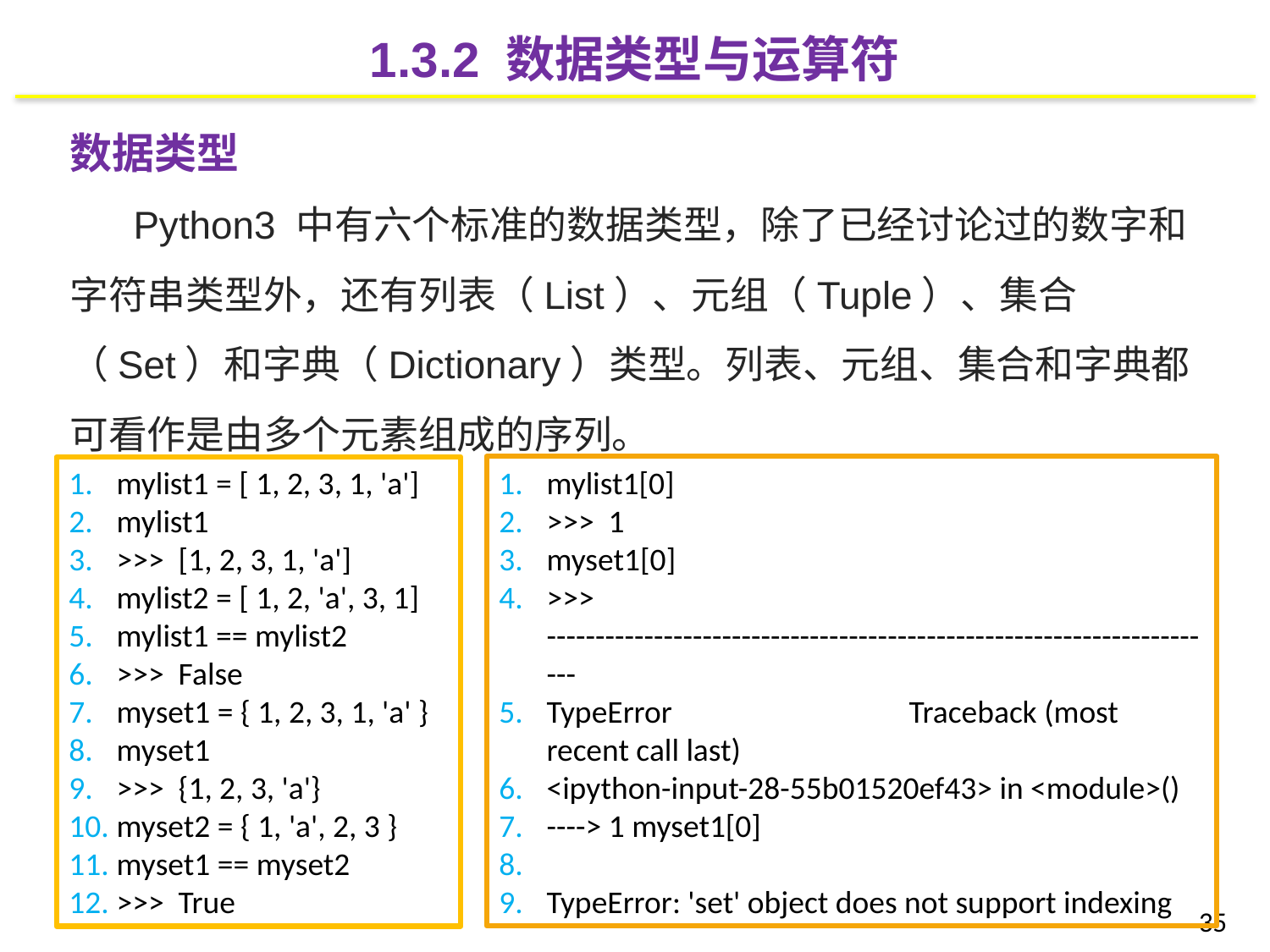

1.3.2 数据类型与运算符
数据类型
Python3 中有六个标准的数据类型，除了已经讨论过的数字和字符串类型外，还有列表（List）、元组（Tuple）、集合（Set）和字典（Dictionary）类型。列表、元组、集合和字典都可看作是由多个元素组成的序列。
mylist1[0]
>>>  1
myset1[0]
>>>  ----------------------------------------------------------------------
TypeError                                 Traceback (most recent call last)
<ipython-input-28-55b01520ef43> in <module>()
----> 1 myset1[0]

TypeError: 'set' object does not support indexing
mylist1 = [ 1, 2, 3, 1, 'a']
mylist1
>>>  [1, 2, 3, 1, 'a']
mylist2 = [ 1, 2, 'a', 3, 1]
mylist1 == mylist2
>>>  False
myset1 = { 1, 2, 3, 1, 'a' }
myset1
>>>  {1, 2, 3, 'a'}
myset2 = { 1, 'a', 2, 3 }
myset1 == myset2
>>>  True
35